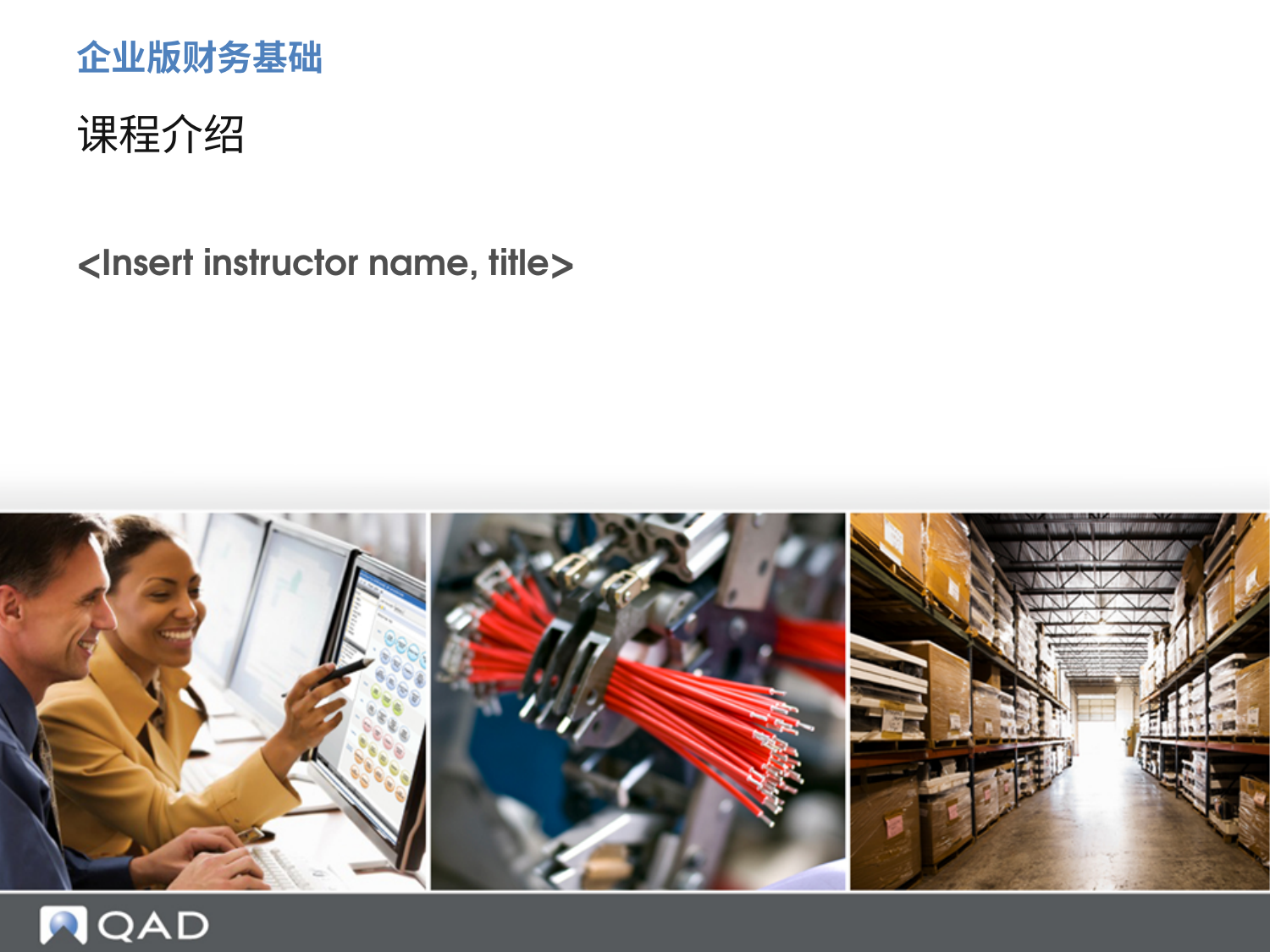

企业版财务基础
# 课程介绍

<Insert instructor name, title>